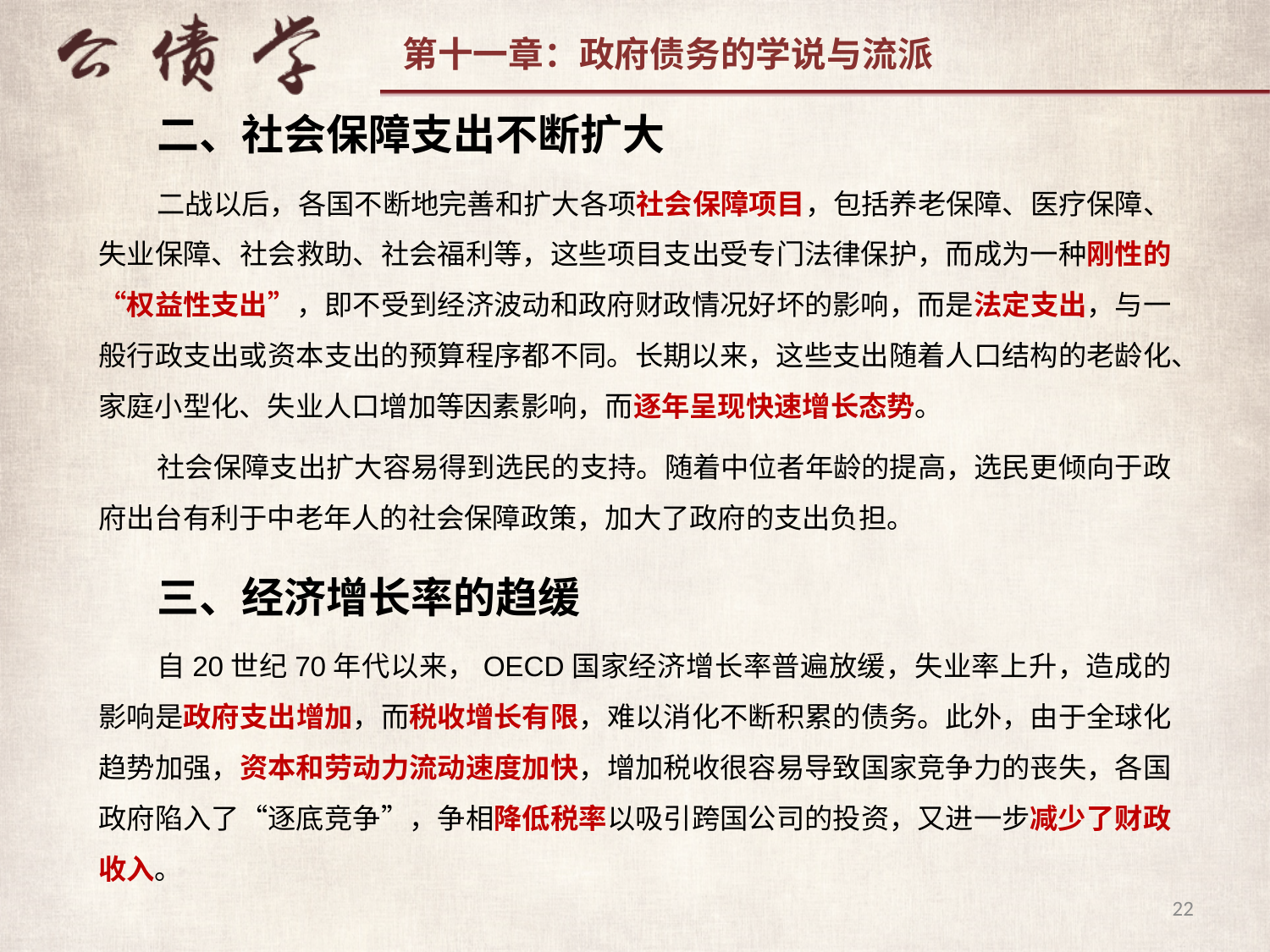

二、社会保障支出不断扩大
二战以后，各国不断地完善和扩大各项社会保障项目，包括养老保障、医疗保障、失业保障、社会救助、社会福利等，这些项目支出受专门法律保护，而成为一种刚性的“权益性支出”，即不受到经济波动和政府财政情况好坏的影响，而是法定支出，与一般行政支出或资本支出的预算程序都不同。长期以来，这些支出随着人口结构的老龄化、家庭小型化、失业人口增加等因素影响，而逐年呈现快速增长态势。
社会保障支出扩大容易得到选民的支持。随着中位者年龄的提高，选民更倾向于政府出台有利于中老年人的社会保障政策，加大了政府的支出负担。
三、经济增长率的趋缓
自20世纪70年代以来，OECD国家经济增长率普遍放缓，失业率上升，造成的影响是政府支出增加，而税收增长有限，难以消化不断积累的债务。此外，由于全球化趋势加强，资本和劳动力流动速度加快，增加税收很容易导致国家竞争力的丧失，各国政府陷入了“逐底竞争”，争相降低税率以吸引跨国公司的投资，又进一步减少了财政收入。

22